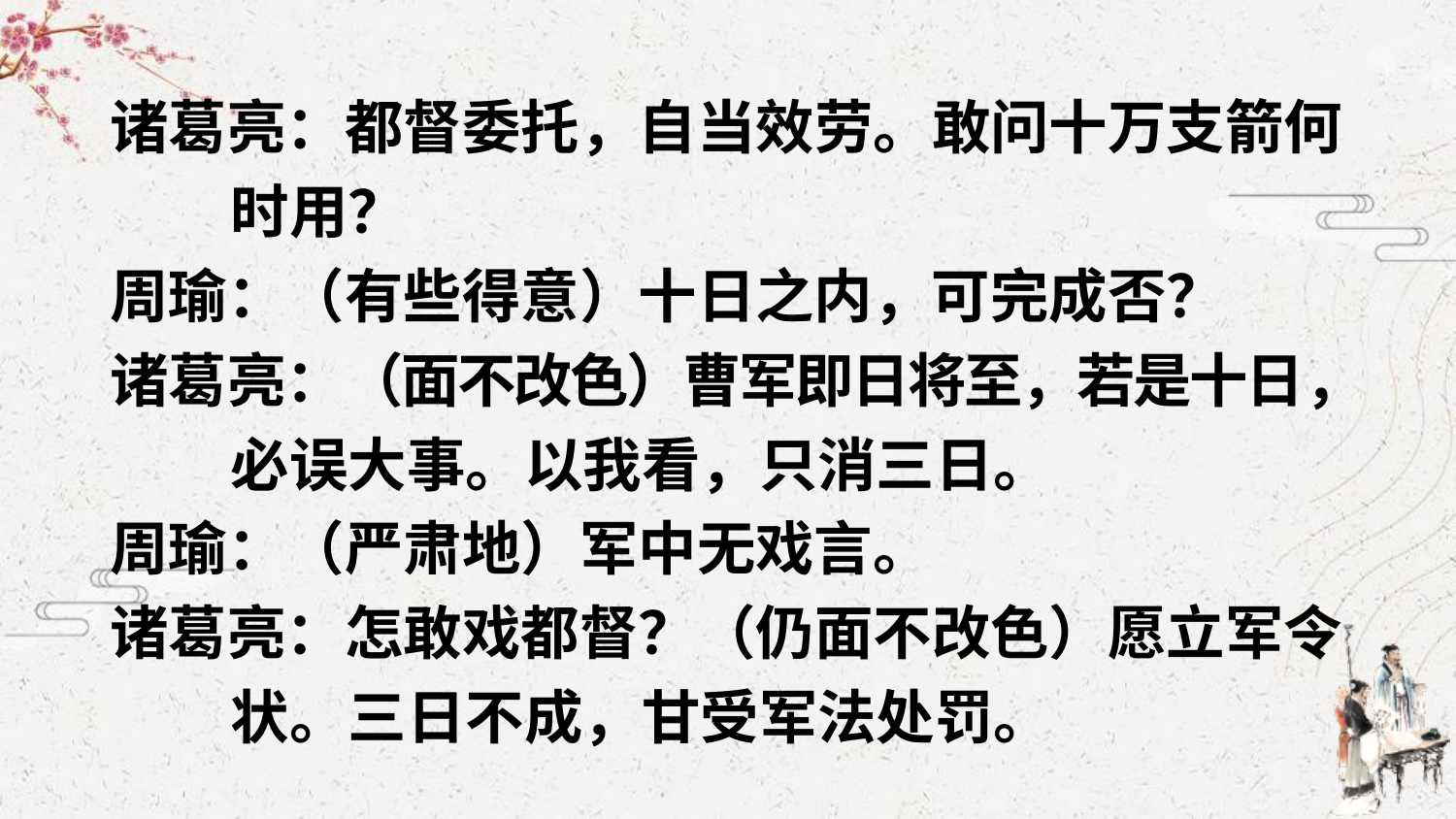

诸葛亮：都督委托，自当效劳。敢问十万支箭何
        时用？
周瑜：（有些得意）十日之内，可完成否？
诸葛亮：（面不改色）曹军即日将至，若是十日，
        必误大事。以我看，只消三日。
周瑜：（严肃地）军中无戏言。
诸葛亮：怎敢戏都督？（仍面不改色）愿立军令
        状。三日不成，甘受军法处罚。